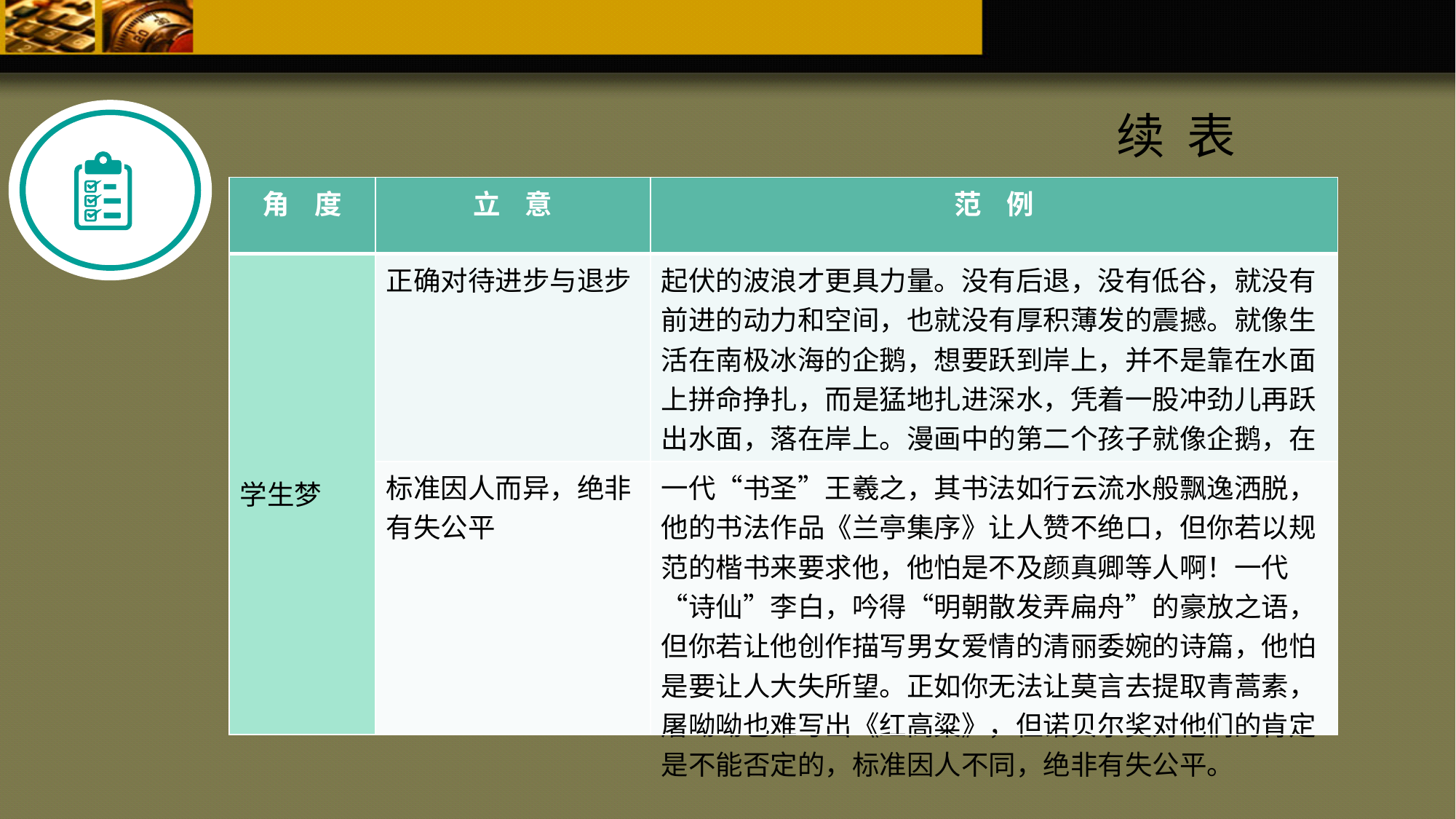

续  表

| 角 度 | 立 意 | 范 例 |
| --- | --- | --- |
| 学生梦 | 正确对待进步与退步 | 起伏的波浪才更具力量。没有后退，没有低谷，就没有前进的动力和空间，也就没有厚积薄发的震撼。就像生活在南极冰海的企鹅，想要跃到岸上，并不是靠在水面上拼命挣扎，而是猛地扎进深水，凭着一股冲劲儿再跃出水面，落在岸上。漫画中的第二个孩子就像企鹅，在不及格的深潜后获得腾跃的力量。 |
|  | 标准因人而异，绝非有失公平 | 一代“书圣”王羲之，其书法如行云流水般飘逸洒脱，他的书法作品《兰亭集序》让人赞不绝口，但你若以规范的楷书来要求他，他怕是不及颜真卿等人啊！一代“诗仙”李白，吟得“明朝散发弄扁舟”的豪放之语，但你若让他创作描写男女爱情的清丽委婉的诗篇，他怕是要让人大失所望。正如你无法让莫言去提取青蒿素，屠呦呦也难写出《红高粱》，但诺贝尔奖对他们的肯定是不能否定的，标准因人不同，绝非有失公平。 |